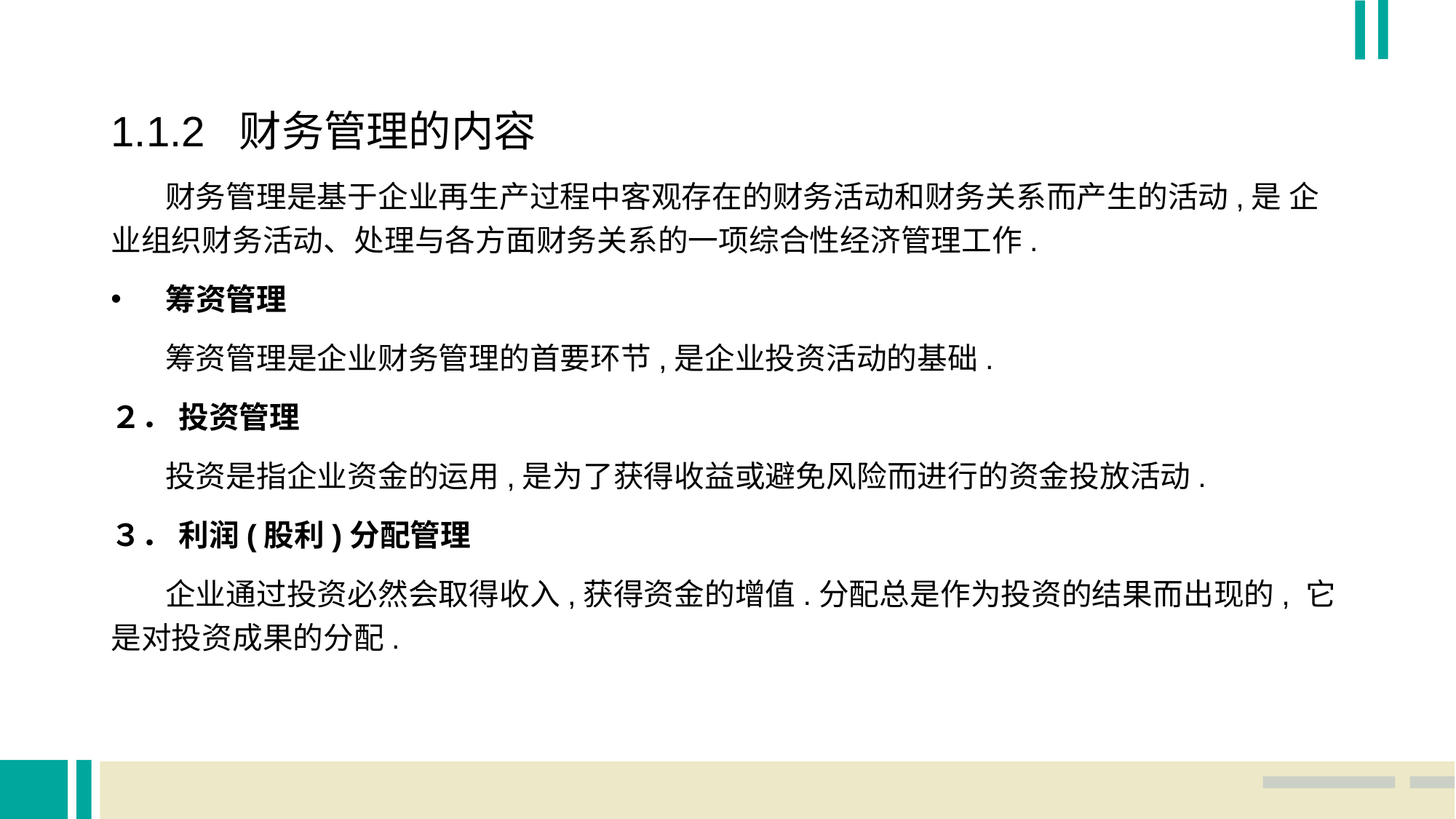

1.1.2  财务管理的内容
       财务管理是基于企业再生产过程中客观存在的财务活动和财务关系而产生的活动,是 企业组织财务活动、处理与各方面财务关系的一项综合性经济管理工作.
筹资管理
       筹资管理是企业财务管理的首要环节,是企业投资活动的基础.
２． 投资管理
       投资是指企业资金的运用,是为了获得收益或避免风险而进行的资金投放活动.
３． 利润(股利)分配管理
       企业通过投资必然会取得收入,获得资金的增值.分配总是作为投资的结果而出现的, 它是对投资成果的分配.